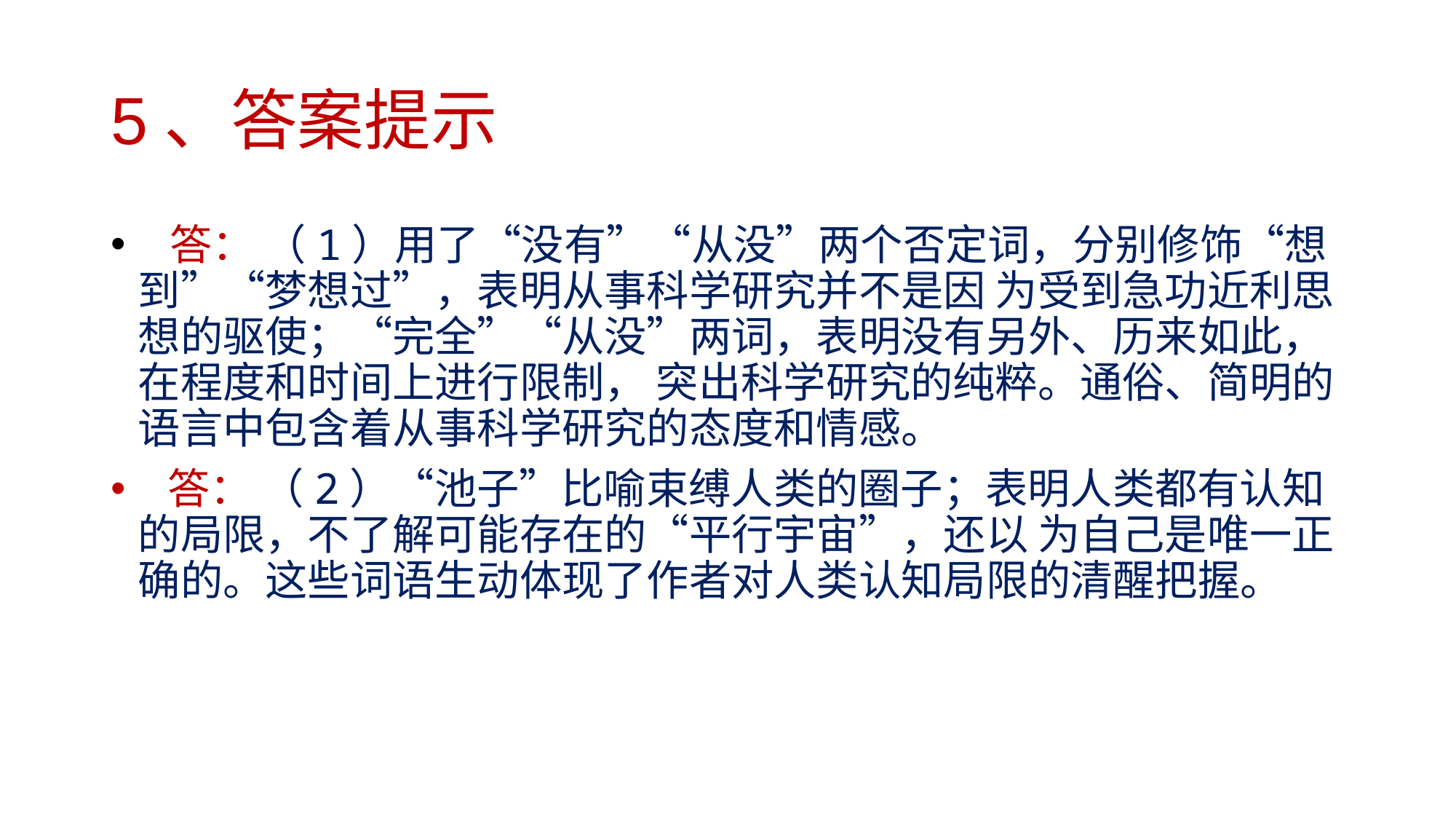

# 5、答案提示
 答： （1）用了“没有”“从没”两个否定词，分别修饰“想到”“梦想过”，表明从事科学研究并不是因 为受到急功近利思想的驱使；“完全”“从没”两词，表明没有另外、历来如此，在程度和时间上进行限制， 突出科学研究的纯粹。通俗、简明的语言中包含着从事科学研究的态度和情感。
  答： （2）“池子”比喻束缚人类的圈子；表明人类都有认知的局限，不了解可能存在的“平行宇宙”，还以 为自己是唯一正确的。这些词语生动体现了作者对人类认知局限的清醒把握。